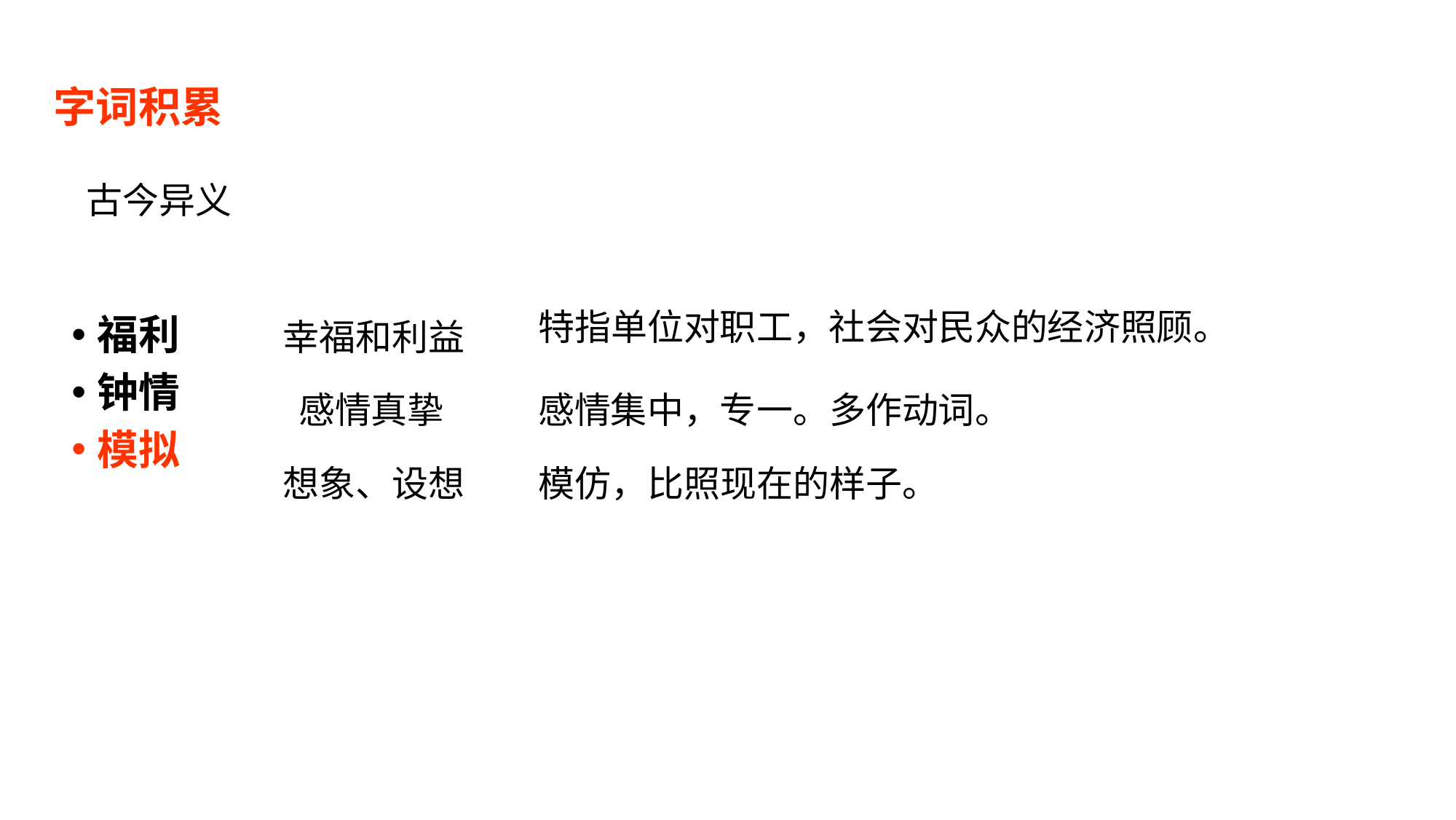

# 字词积累
古今异义
特指单位对职工，社会对民众的经济照顾。
福利
钟情
模拟
幸福和利益
感情真挚
感情集中，专一。多作动词。
想象、设想
模仿，比照现在的样子。